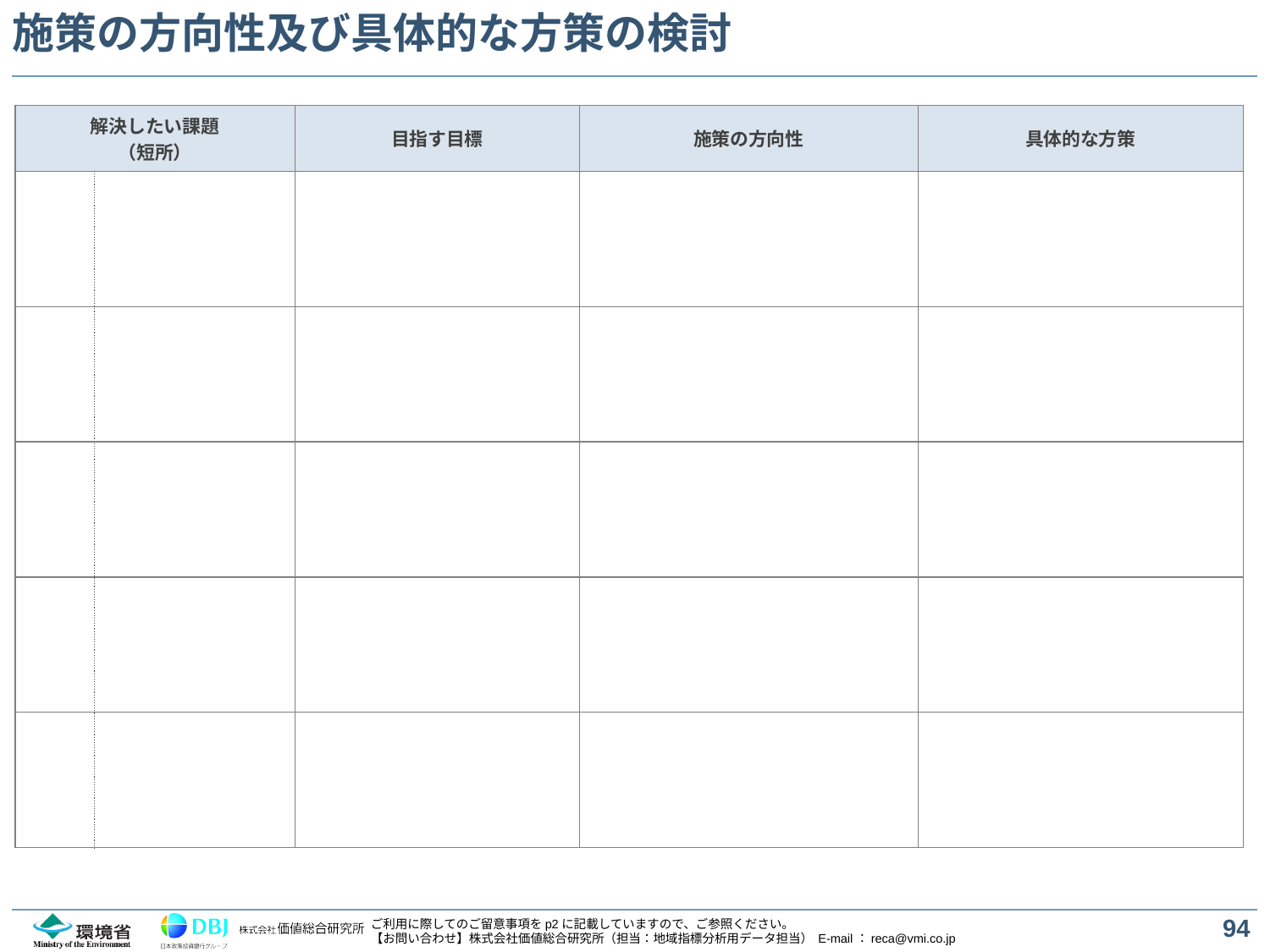

施策の方向性及び具体的な方策の検討

| 解決したい課題 （短所） |  | 目指す目標 | 施策の方向性 | 具体的な方策 |
| --- | --- | --- | --- | --- |
|  |  |  |  |  |
|  |  |  |  |  |
|  |  |  |  |  |
|  |  |  |  |  |
|  |  |  |  |  |
94